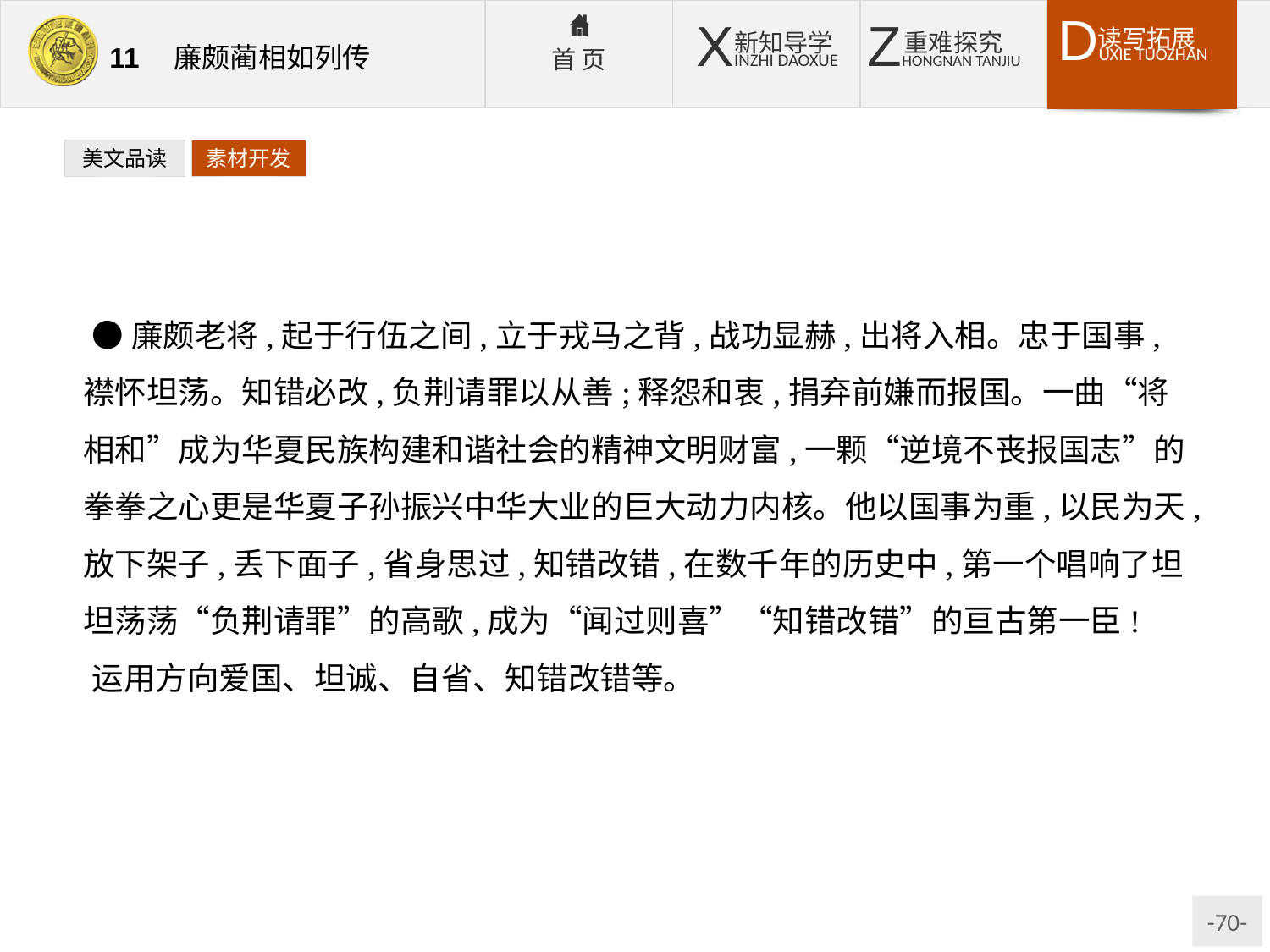

美文品读
素材开发
●廉颇老将,起于行伍之间,立于戎马之背,战功显赫,出将入相。忠于国事,襟怀坦荡。知错必改,负荆请罪以从善;释怨和衷,捐弃前嫌而报国。一曲“将相和”成为华夏民族构建和谐社会的精神文明财富,一颗“逆境不丧报国志”的拳拳之心更是华夏子孙振兴中华大业的巨大动力内核。他以国事为重,以民为天,放下架子,丢下面子,省身思过,知错改错,在数千年的历史中,第一个唱响了坦坦荡荡“负荆请罪”的高歌,成为“闻过则喜”“知错改错”的亘古第一臣!
运用方向爱国、坦诚、自省、知错改错等。